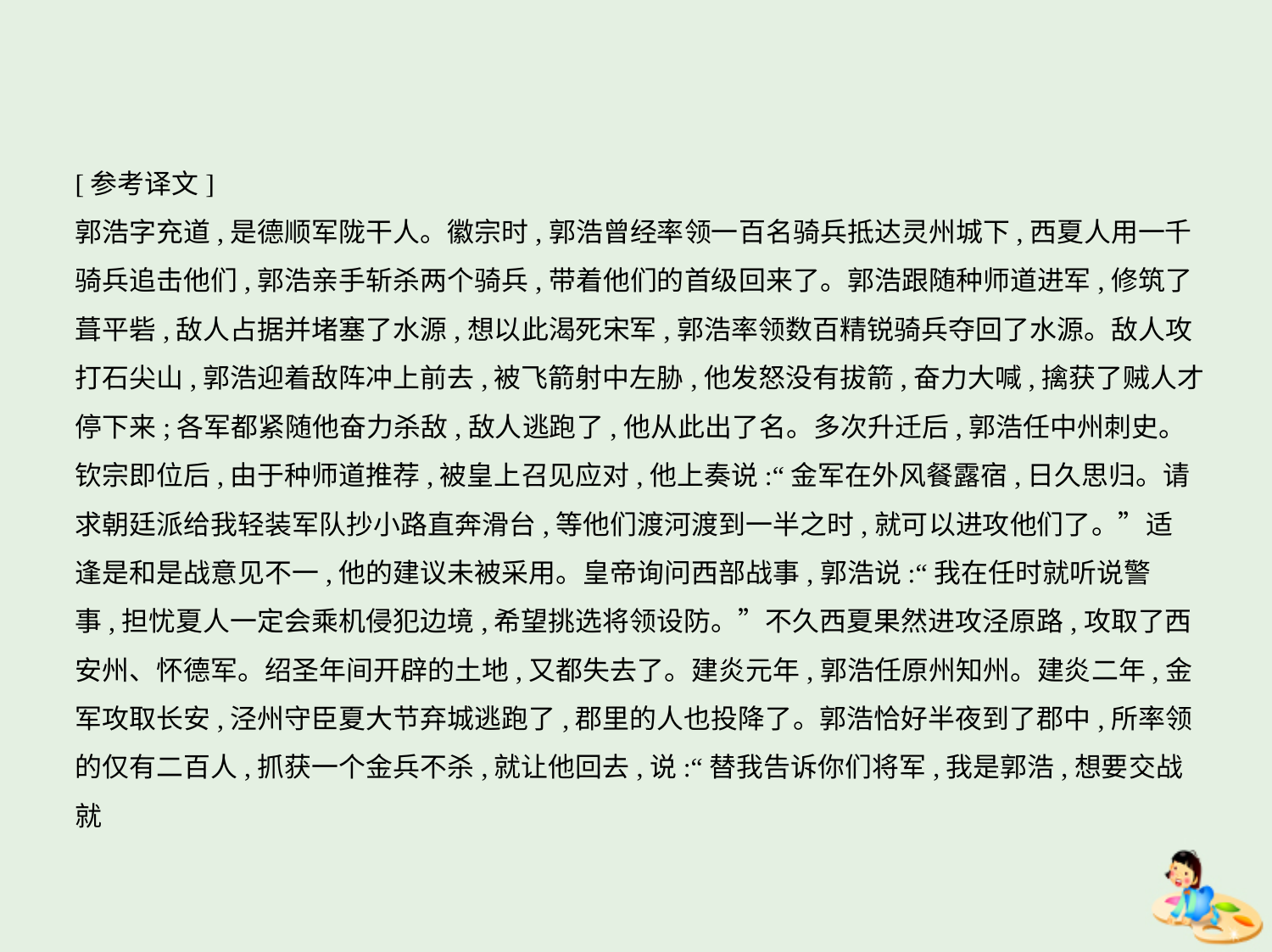

[参考译文]
郭浩字充道,是德顺军陇干人。徽宗时,郭浩曾经率领一百名骑兵抵达灵州城下,西夏人用一千
骑兵追击他们,郭浩亲手斩杀两个骑兵,带着他们的首级回来了。郭浩跟随种师道进军,修筑了
葺平砦,敌人占据并堵塞了水源,想以此渴死宋军,郭浩率领数百精锐骑兵夺回了水源。敌人攻
打石尖山,郭浩迎着敌阵冲上前去,被飞箭射中左胁,他发怒没有拔箭,奋力大喊,擒获了贼人才
停下来;各军都紧随他奋力杀敌,敌人逃跑了,他从此出了名。多次升迁后,郭浩任中州刺史。
钦宗即位后,由于种师道推荐,被皇上召见应对,他上奏说:“金军在外风餐露宿,日久思归。请
求朝廷派给我轻装军队抄小路直奔滑台,等他们渡河渡到一半之时,就可以进攻他们了。”适
逢是和是战意见不一,他的建议未被采用。皇帝询问西部战事,郭浩说:“我在任时就听说警
事,担忧夏人一定会乘机侵犯边境,希望挑选将领设防。”不久西夏果然进攻泾原路,攻取了西
安州、怀德军。绍圣年间开辟的土地,又都失去了。建炎元年,郭浩任原州知州。建炎二年,金
军攻取长安,泾州守臣夏大节弃城逃跑了,郡里的人也投降了。郭浩恰好半夜到了郡中,所率领
的仅有二百人,抓获一个金兵不杀,就让他回去,说:“替我告诉你们将军,我是郭浩,想要交战就